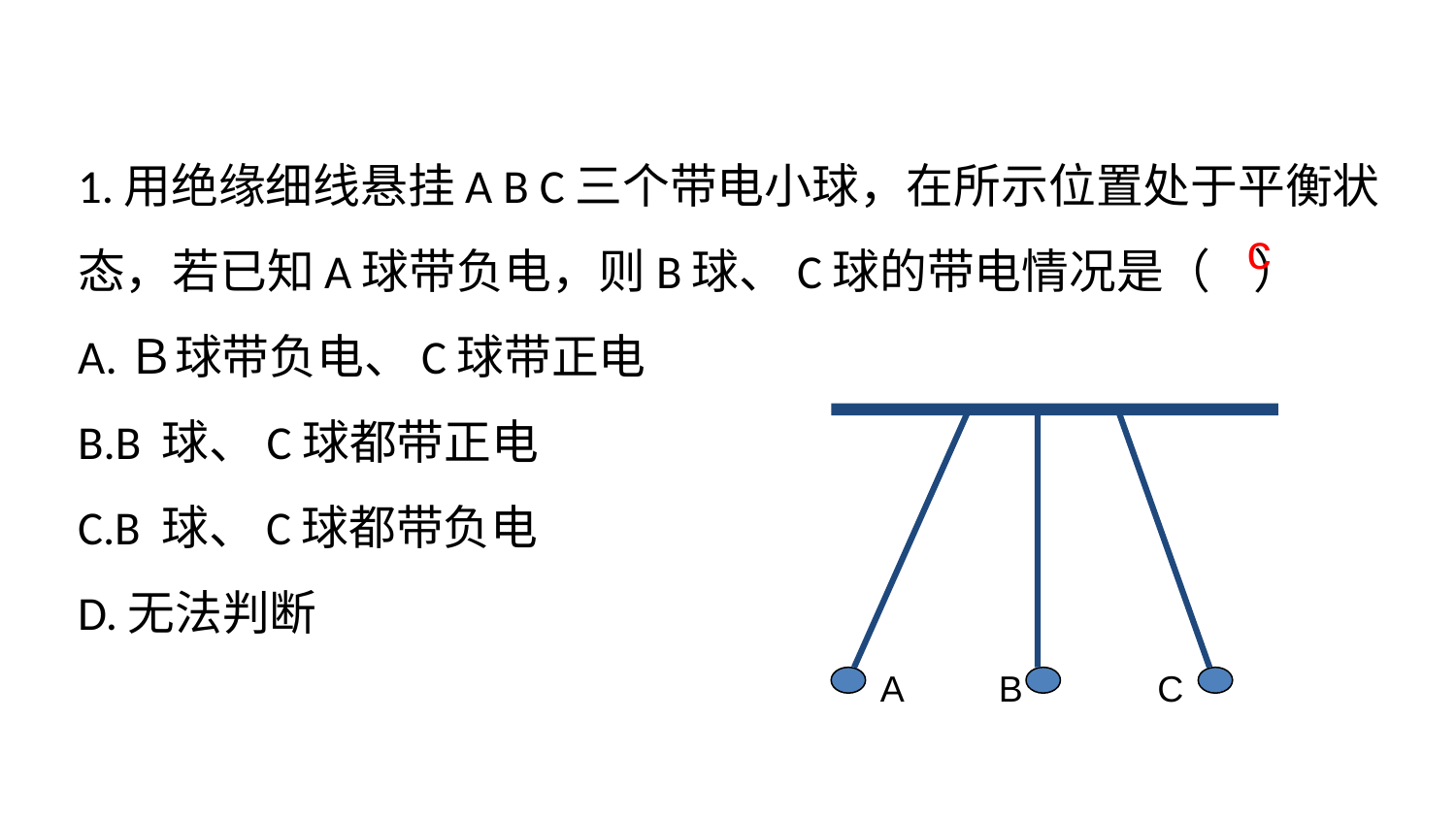

1.用绝缘细线悬挂A B C三个带电小球，在所示位置处于平衡状态，若已知A球带负电，则B球、C球的带电情况是（    ）
A.Ｂ球带负电、C球带正电
B.B 球、C球都带正电
C.B 球、C球都带负电
D.无法判断

c

A
B
C